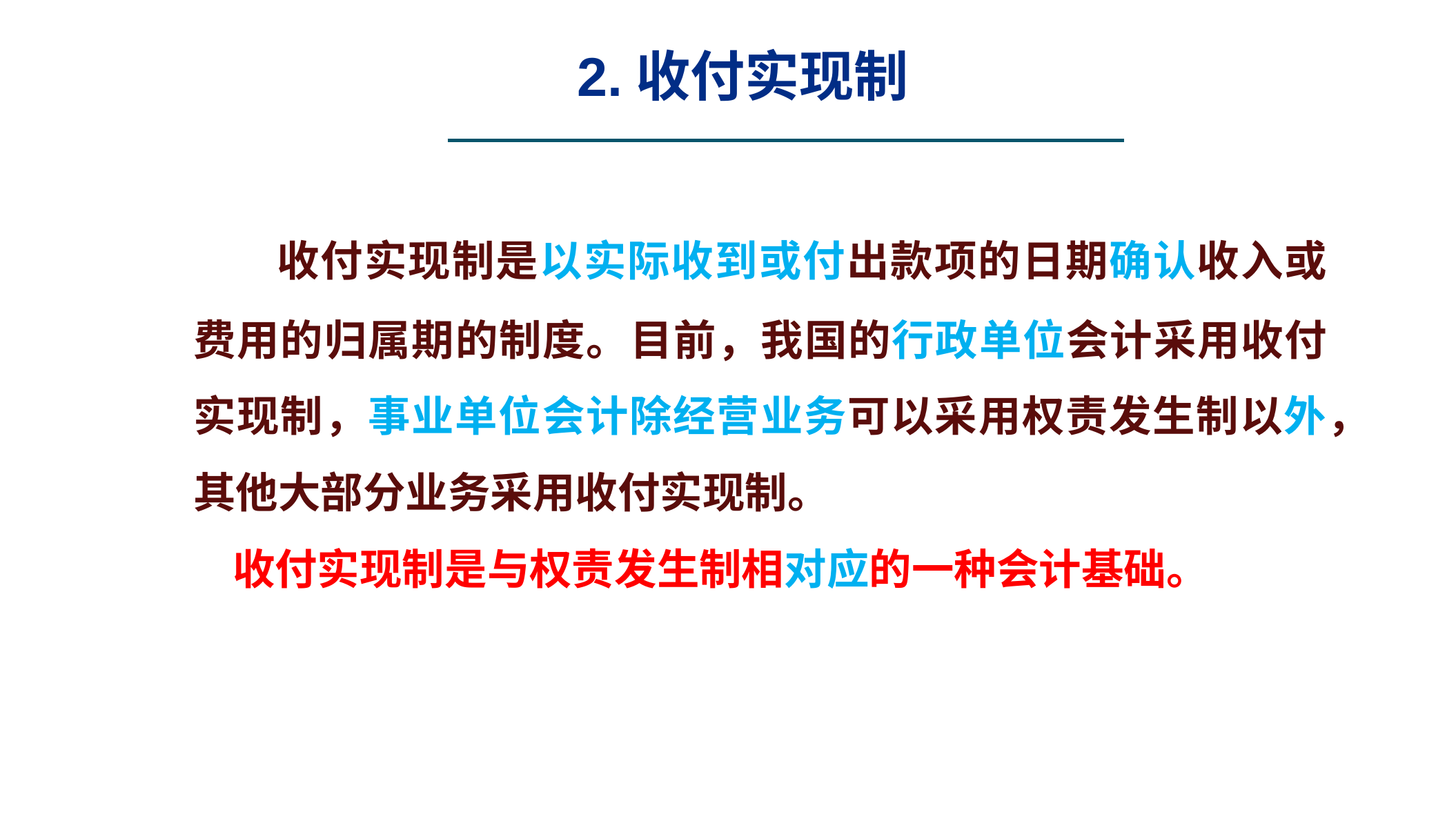

2.收付实现制
     收付实现制是以实际收到或付出款项的日期确认收入或费用的归属期的制度。目前，我国的行政单位会计采用收付实现制，事业单位会计除经营业务可以采用权责发生制以外，其他大部分业务采用收付实现制。
   收付实现制是与权责发生制相对应的一种会计基础。